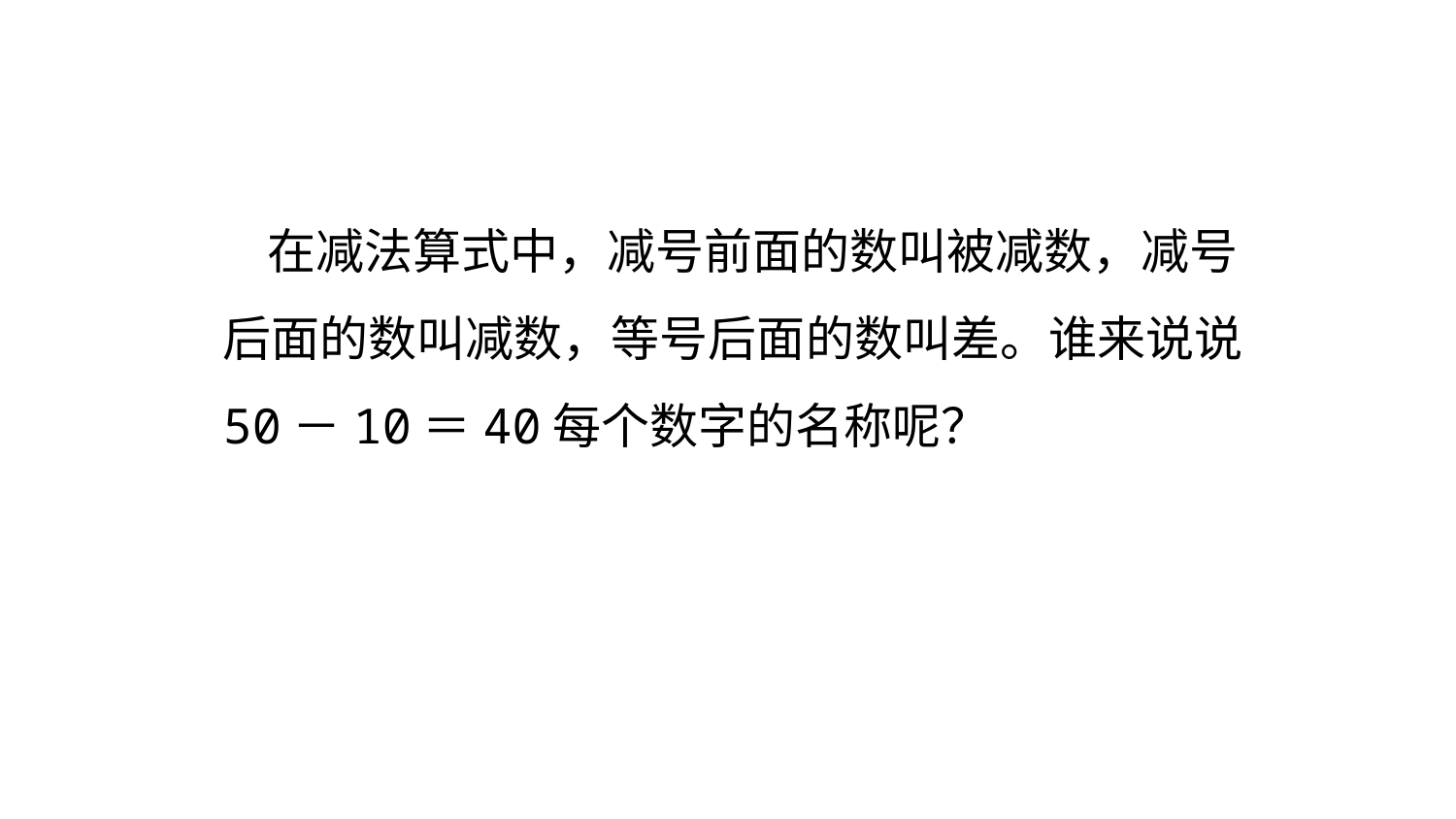

在减法算式中，减号前面的数叫被减数，减号后面的数叫减数，等号后面的数叫差。谁来说说50－10＝40每个数字的名称呢？